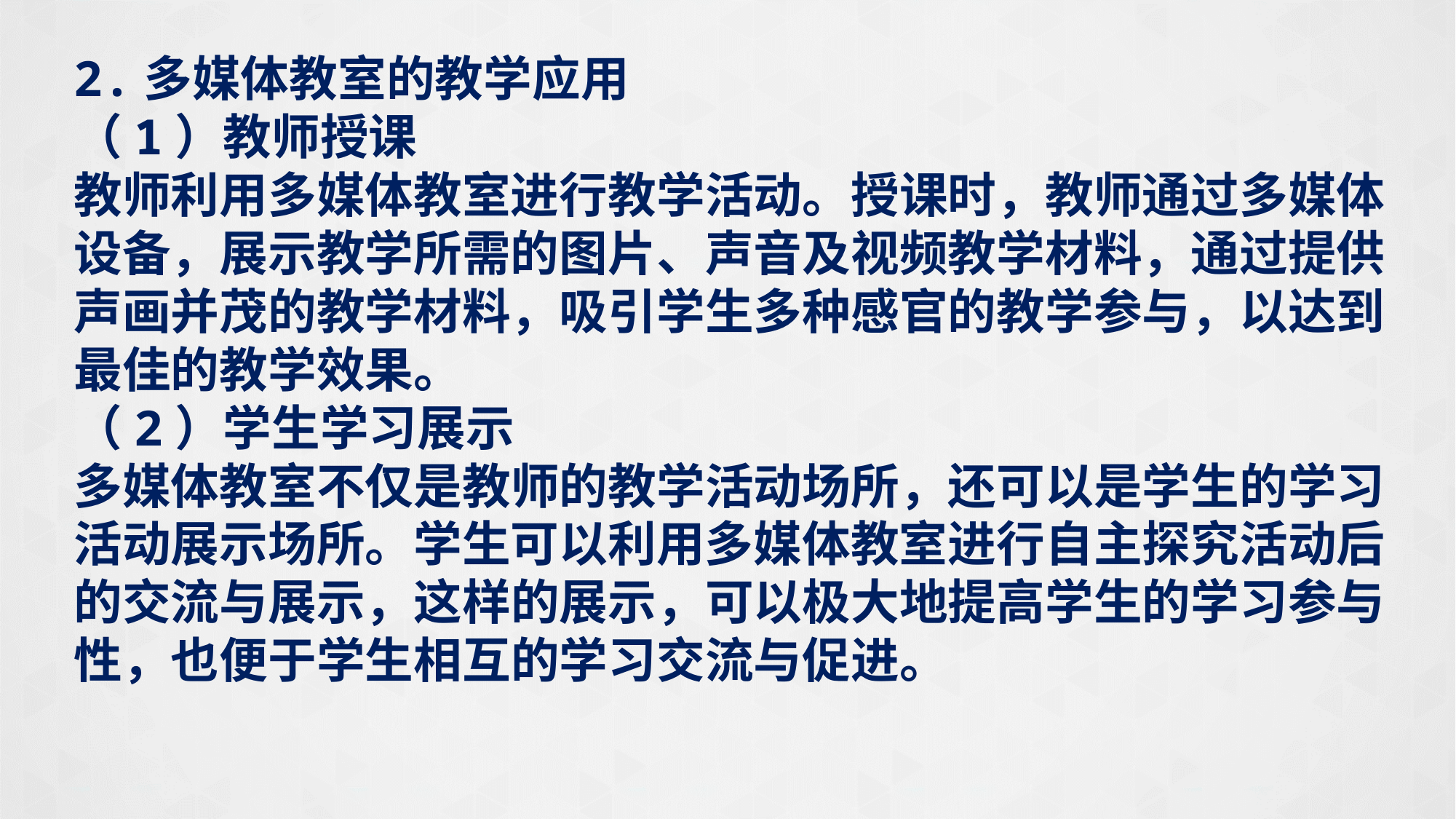

2.多媒体教室的教学应用
（1）教师授课
教师利用多媒体教室进行教学活动。授课时，教师通过多媒体设备，展示教学所需的图片、声音及视频教学材料，通过提供声画并茂的教学材料，吸引学生多种感官的教学参与，以达到最佳的教学效果。
（2）学生学习展示
多媒体教室不仅是教师的教学活动场所，还可以是学生的学习活动展示场所。学生可以利用多媒体教室进行自主探究活动后的交流与展示，这样的展示，可以极大地提高学生的学习参与性，也便于学生相互的学习交流与促进。